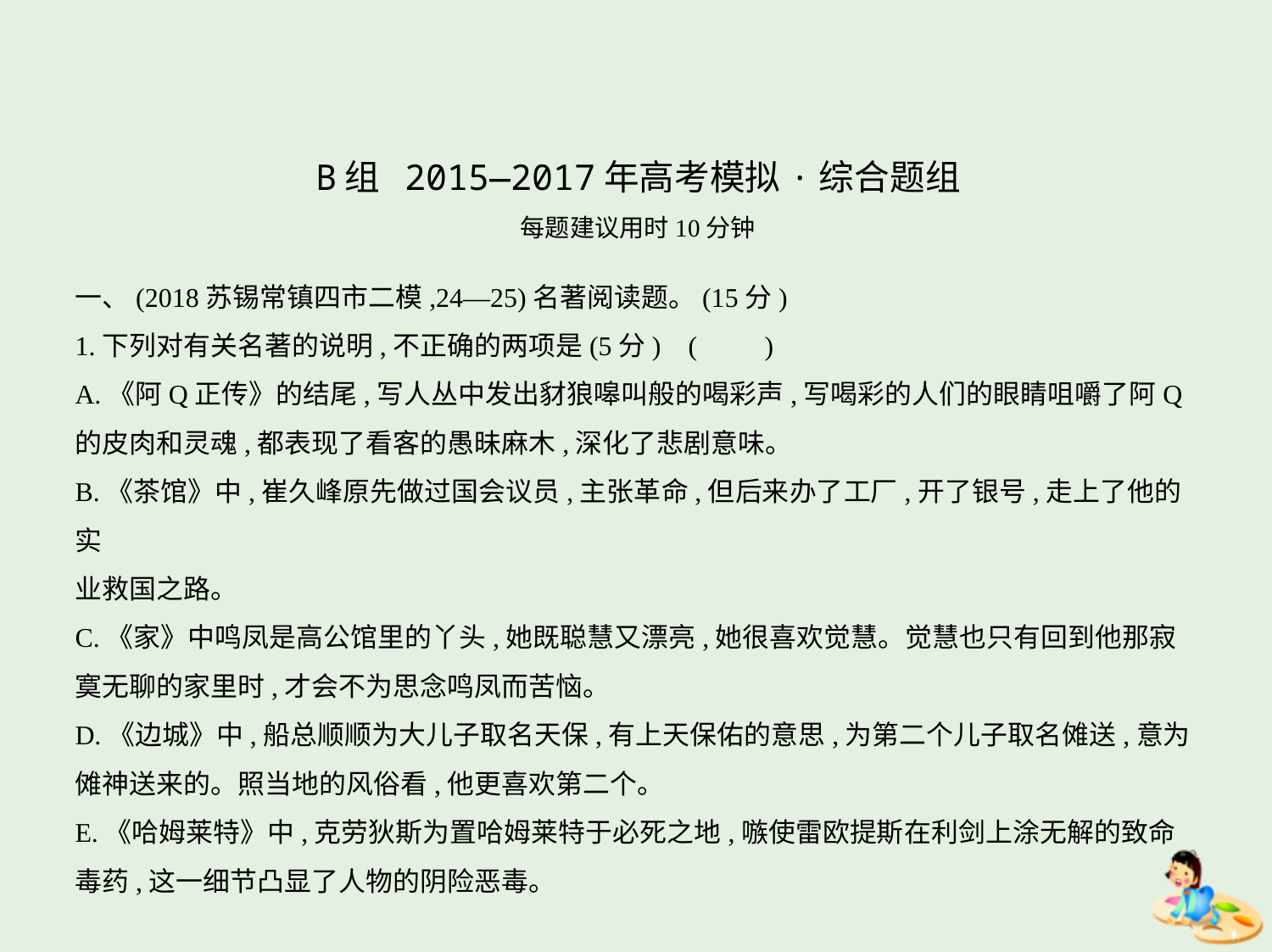

B组  2015—2017年高考模拟·综合题组
每题建议用时10分钟
一、(2018苏锡常镇四市二模,24—25)名著阅读题。(15分)
1.下列对有关名著的说明,不正确的两项是(5分) (　　)
A.《阿Q正传》的结尾,写人丛中发出豺狼嗥叫般的喝彩声,写喝彩的人们的眼睛咀嚼了阿Q
的皮肉和灵魂,都表现了看客的愚昧麻木,深化了悲剧意味。
B.《茶馆》中,崔久峰原先做过国会议员,主张革命,但后来办了工厂,开了银号,走上了他的实
业救国之路。
C.《家》中鸣凤是高公馆里的丫头,她既聪慧又漂亮,她很喜欢觉慧。觉慧也只有回到他那寂
寞无聊的家里时,才会不为思念鸣凤而苦恼。
D.《边城》中,船总顺顺为大儿子取名天保,有上天保佑的意思,为第二个儿子取名傩送,意为
傩神送来的。照当地的风俗看,他更喜欢第二个。
E.《哈姆莱特》中,克劳狄斯为置哈姆莱特于必死之地,嗾使雷欧提斯在利剑上涂无解的致命
毒药,这一细节凸显了人物的阴险恶毒。